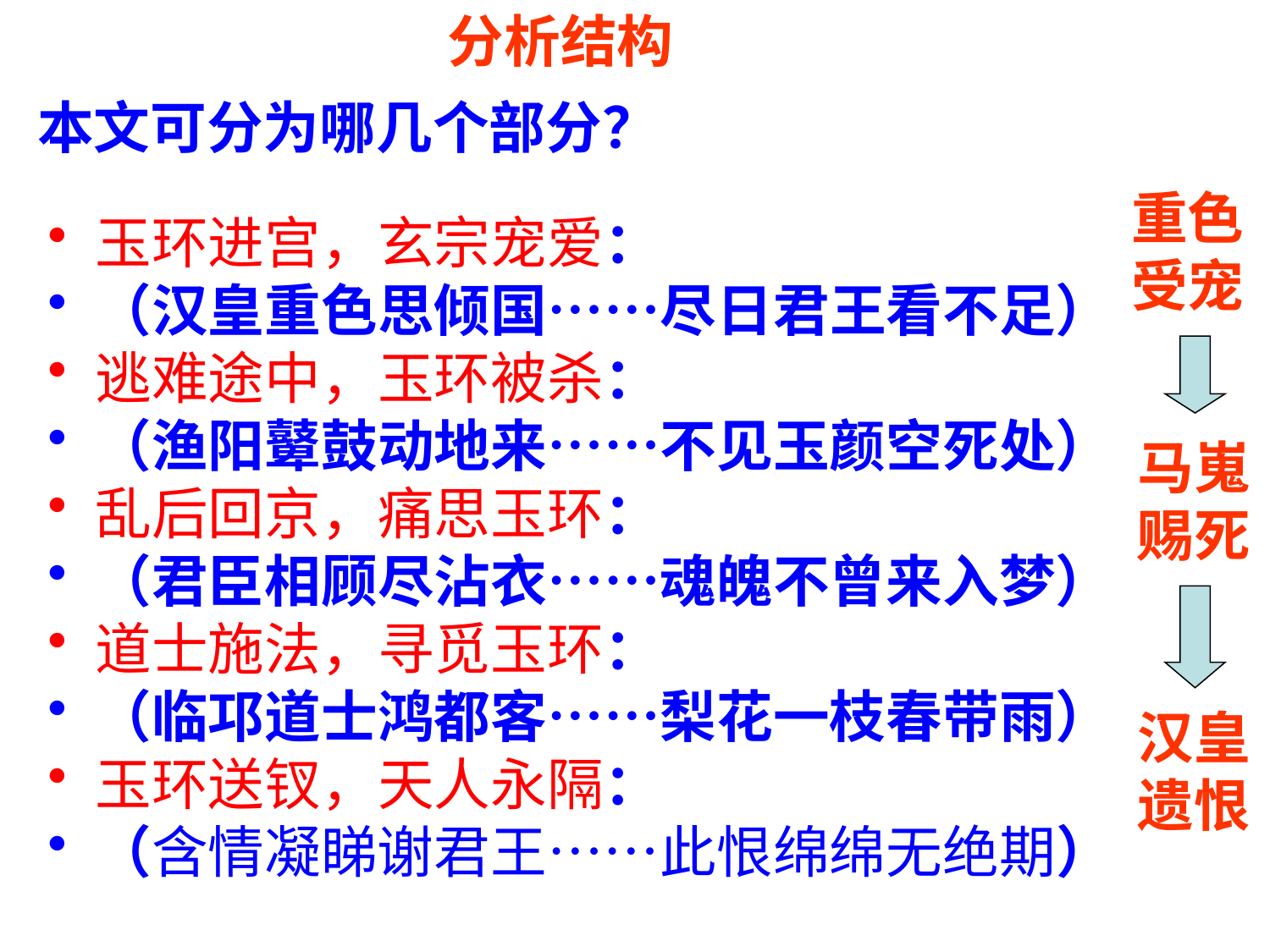

分析结构
本文可分为哪几个部分？
重色
受宠
玉环进宫，玄宗宠爱：
（汉皇重色思倾国……尽日君王看不足）
逃难途中，玉环被杀：
（渔阳鼙鼓动地来……不见玉颜空死处）
乱后回京，痛思玉环：
（君臣相顾尽沾衣……魂魄不曾来入梦）
道士施法，寻觅玉环：
（临邛道士鸿都客……梨花一枝春带雨）
玉环送钗，天人永隔：
（含情凝睇谢君王……此恨绵绵无绝期）

马嵬
赐死

汉皇
遗恨